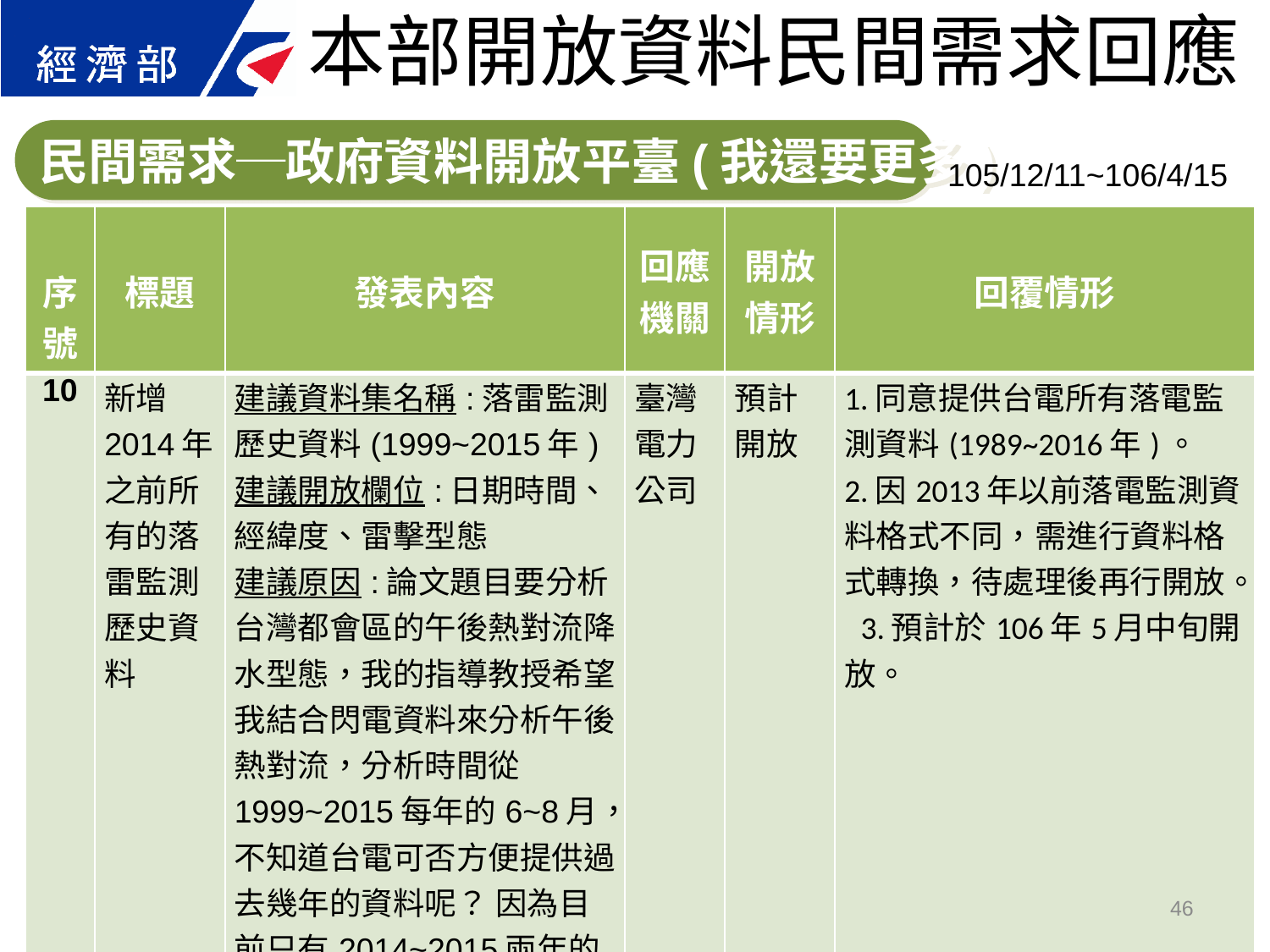

本部開放資料民間需求回應
民間需求─政府資料開放平臺(我還要更多)
105/12/11~106/4/15
| 序號 | 標題 | 發表內容 | 回應 機關 | 開放 情形 | 回覆情形 |
| --- | --- | --- | --- | --- | --- |
| 10 | 新增2014年之前所有的落雷監測歷史資料 | 建議資料集名稱:落雷監測歷史資料(1999~2015年) 建議開放欄位:日期時間、經緯度、雷擊型態 建議原因:論文題目要分析台灣都會區的午後熱對流降水型態，我的指導教授希望我結合閃電資料來分析午後熱對流，分析時間從1999~2015每年的6~8月，不知道台電可否方便提供過去幾年的資料呢？ 因為目前只有2014~2015兩年的資料(http://data.gov.tw/node/9712) | 臺灣電力公司 | 預計開放 | 1.同意提供台電所有落電監測資料(1989~2016年)。 2.因2013年以前落電監測資料格式不同，需進行資料格式轉換，待處理後再行開放。 3.預計於106年5月中旬開放。 |
46